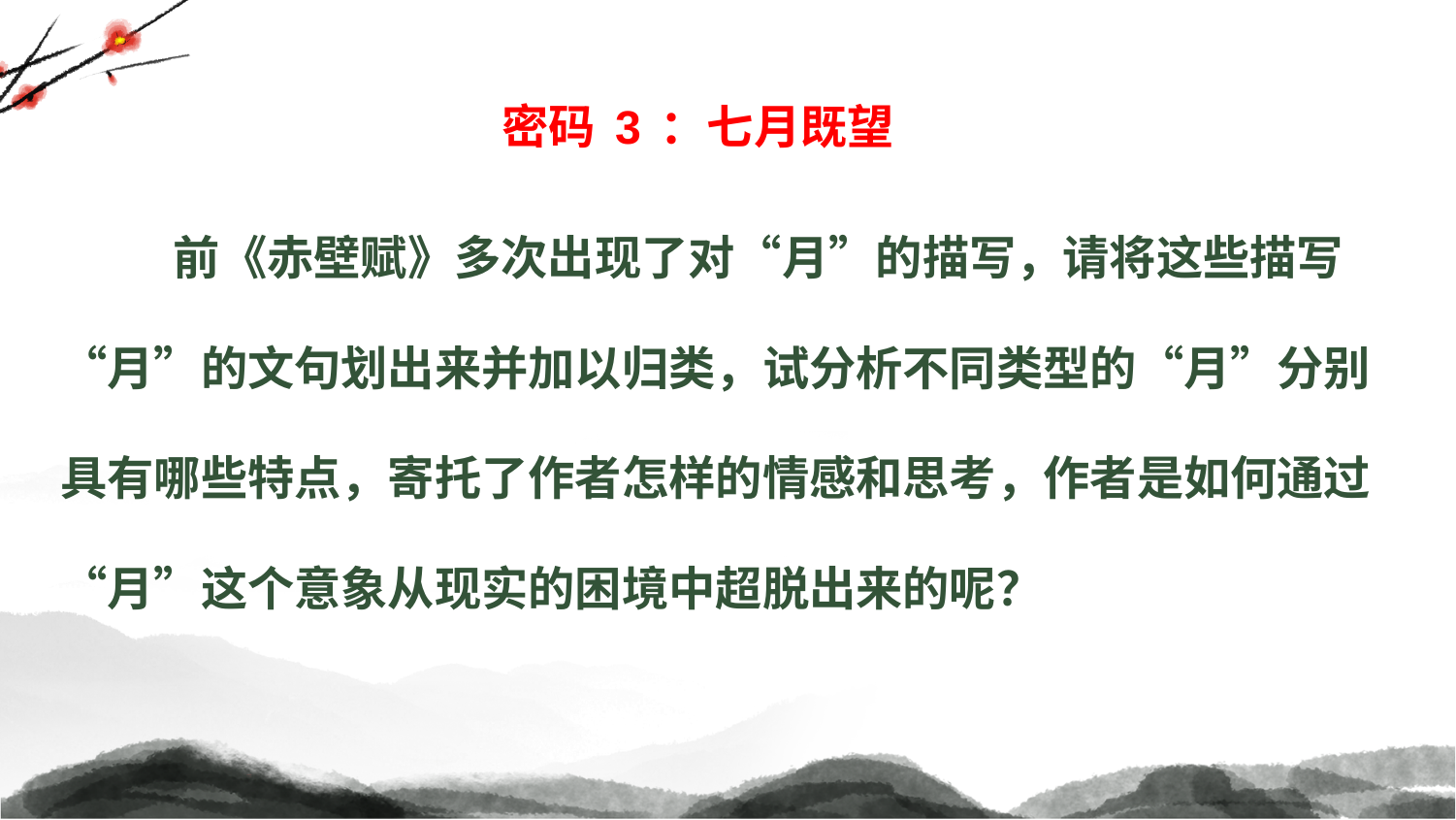

密码3：七月既望
         前《赤壁赋》多次出现了对“月”的描写，请将这些描写“月”的文句划出来并加以归类，试分析不同类型的“月”分别具有哪些特点，寄托了作者怎样的情感和思考，作者是如何通过“月”这个意象从现实的困境中超脱出来的呢？